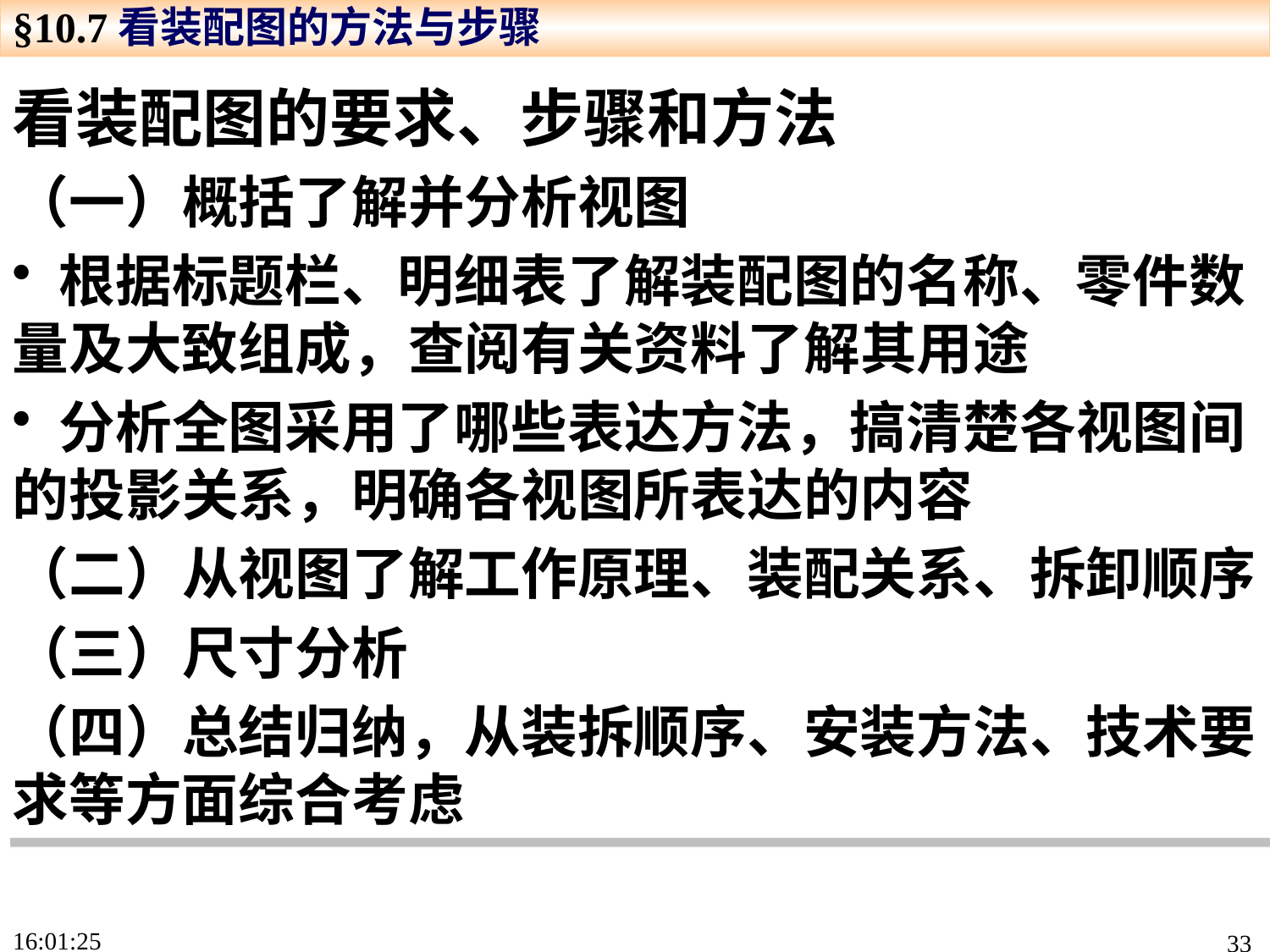

§10.7看装配图的方法与步骤
看装配图的要求、步骤和方法
（一）概括了解并分析视图
 根据标题栏、明细表了解装配图的名称、零件数量及大致组成，查阅有关资料了解其用途
 分析全图采用了哪些表达方法，搞清楚各视图间的投影关系，明确各视图所表达的内容
（二）从视图了解工作原理、装配关系、拆卸顺序
（三）尺寸分析
（四）总结归纳，从装拆顺序、安装方法、技术要求等方面综合考虑
16:01:25
33